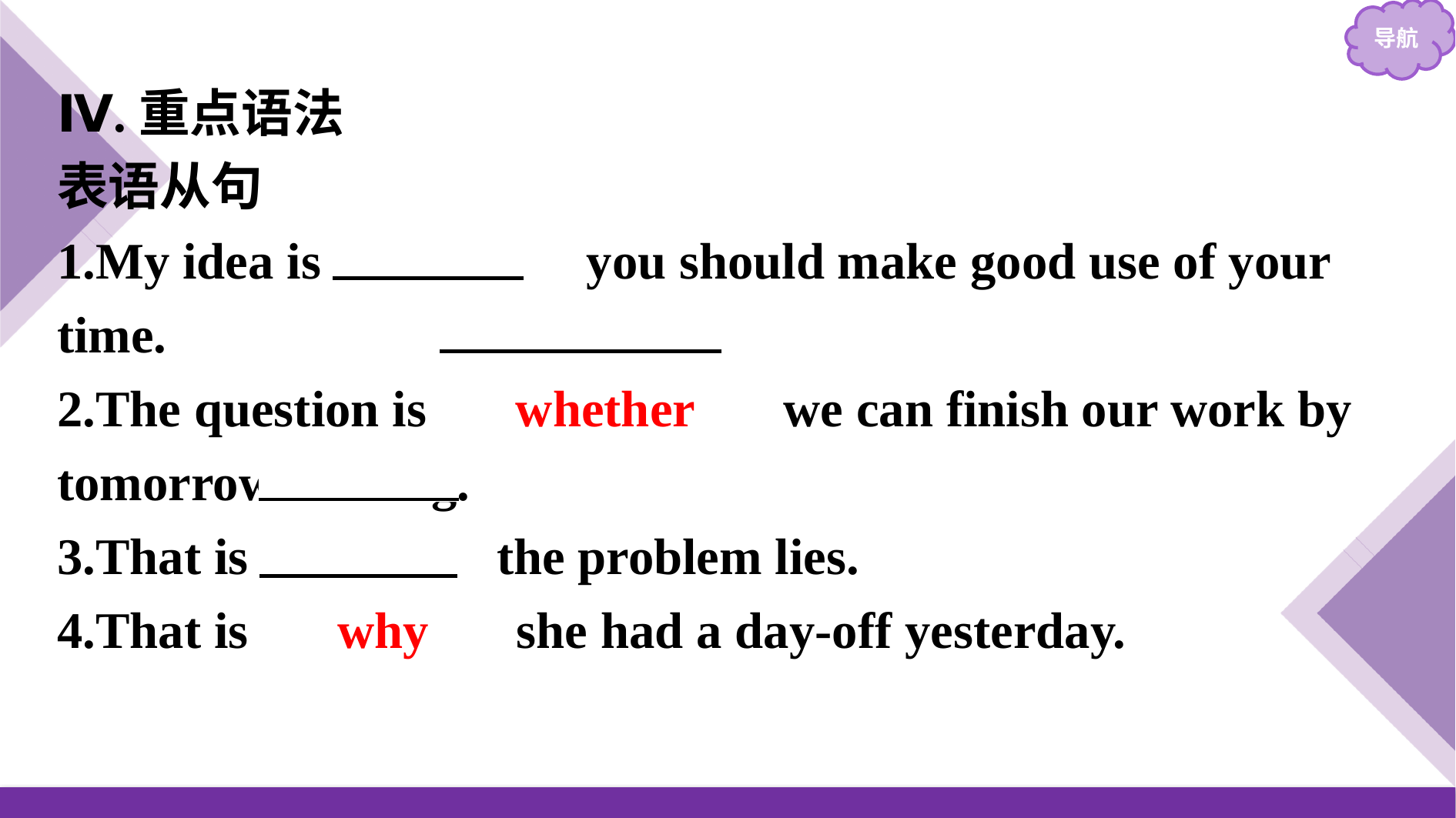

Ⅳ.重点语法
表语从句
1.My idea is 　that　 you should make good use of your time.
2.The question is 　whether　 we can finish our work by tomorrow evening.
3.That is   where　the problem lies.
4.That is 　why　 she had a day-off yesterday.